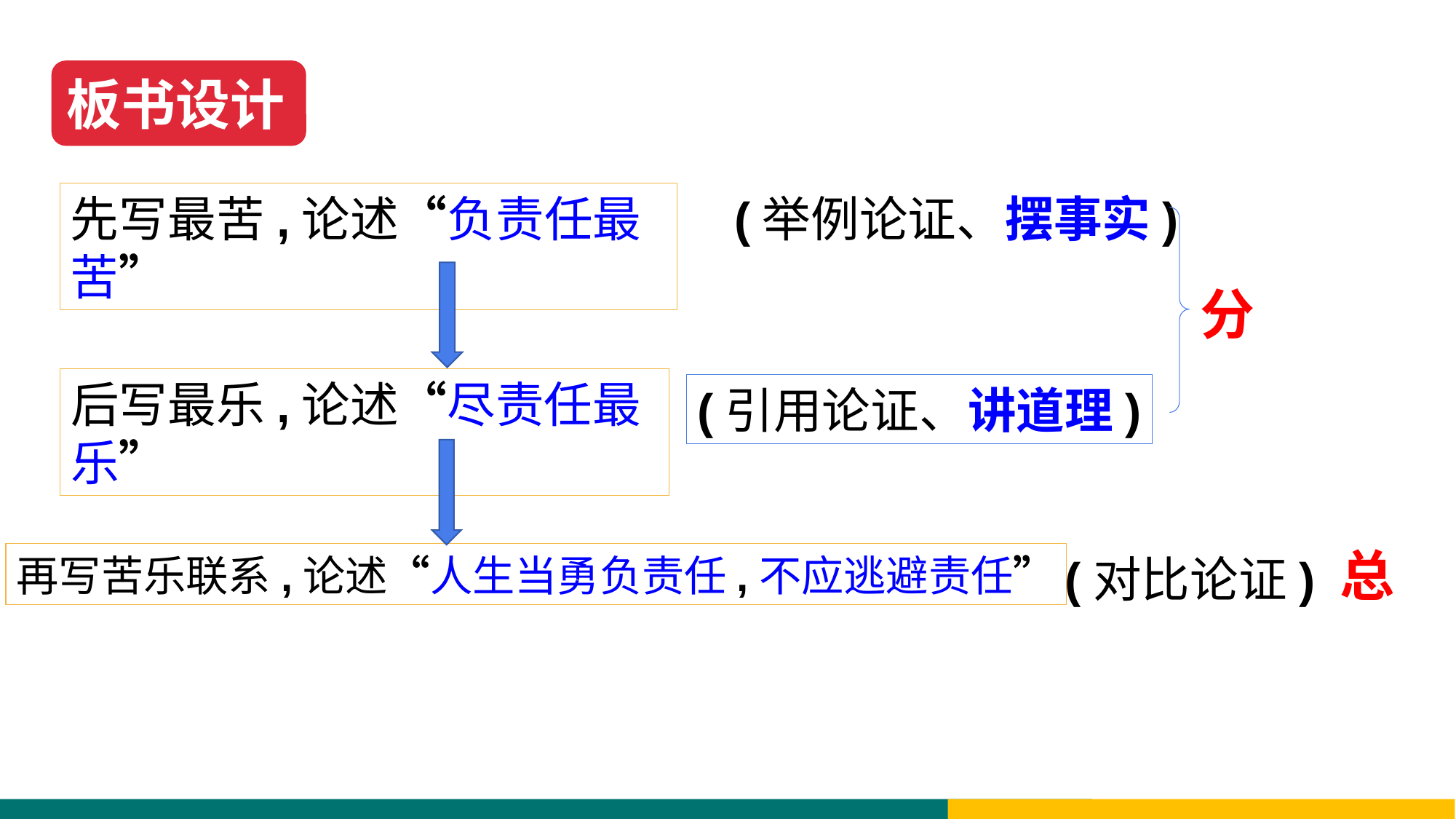

板书设计
先写最苦,论述“负责任最苦”
(举例论证、摆事实)

分

后写最乐,论述“尽责任最乐”
(引用论证、讲道理)

总
再写苦乐联系,论述“人生当勇负责任,不应逃避责任”
(对比论证)